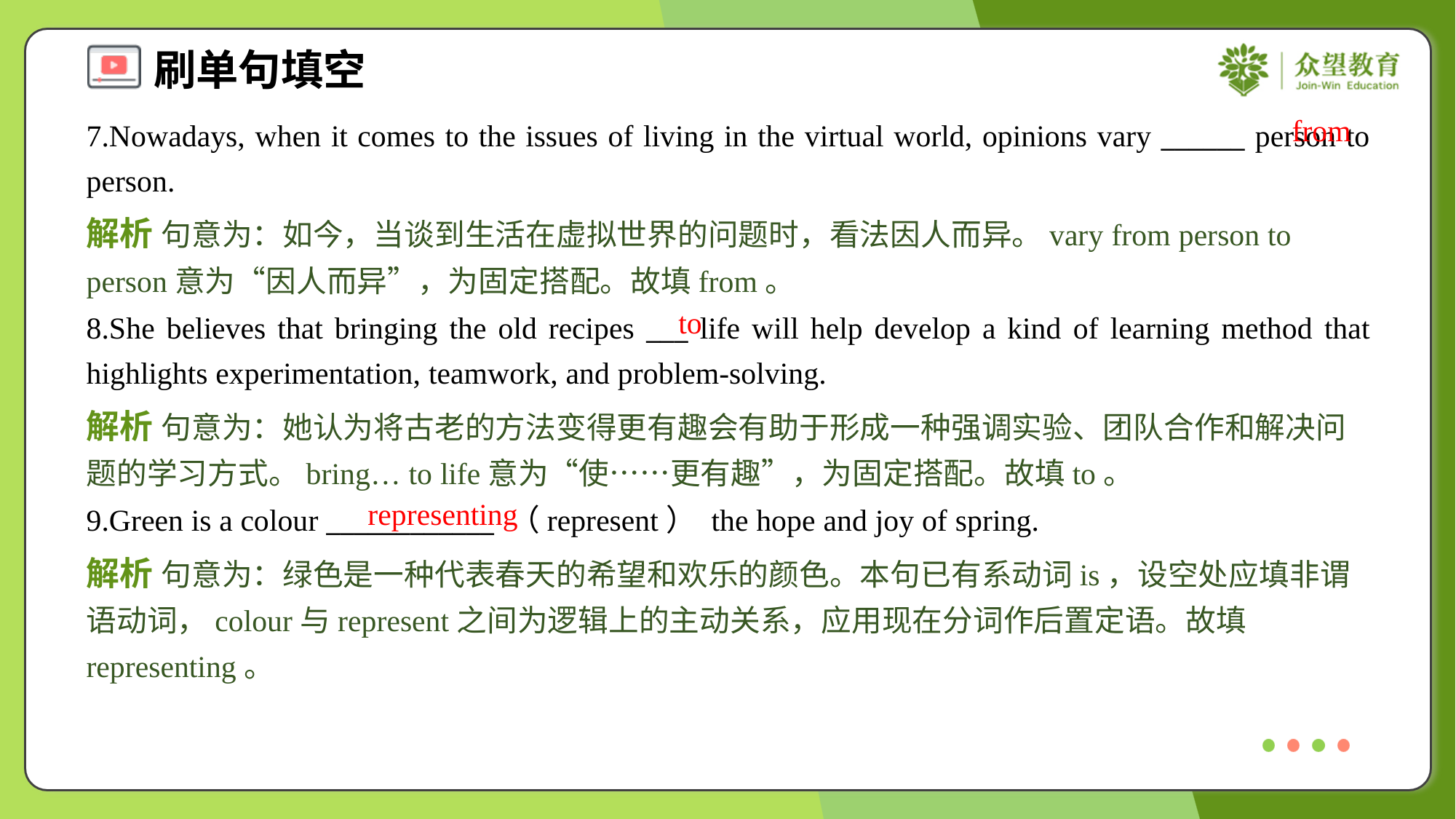

from
7.Nowadays, when it comes to the issues of living in the virtual world, opinions vary ______ person to person.
解析 句意为：如今，当谈到生活在虚拟世界的问题时，看法因人而异。vary from person to person意为“因人而异”，为固定搭配。故填from。
to
8.She believes that bringing the old recipes ___ life will help develop a kind of learning method that highlights experimentation, teamwork, and problem-solving.
解析 句意为：她认为将古老的方法变得更有趣会有助于形成一种强调实验、团队合作和解决问题的学习方式。bring… to life意为“使……更有趣”，为固定搭配。故填to。
representing
9.Green is a colour ____________ （represent） the hope and joy of spring.
解析 句意为：绿色是一种代表春天的希望和欢乐的颜色。本句已有系动词is，设空处应填非谓语动词，colour与represent之间为逻辑上的主动关系，应用现在分词作后置定语。故填representing。